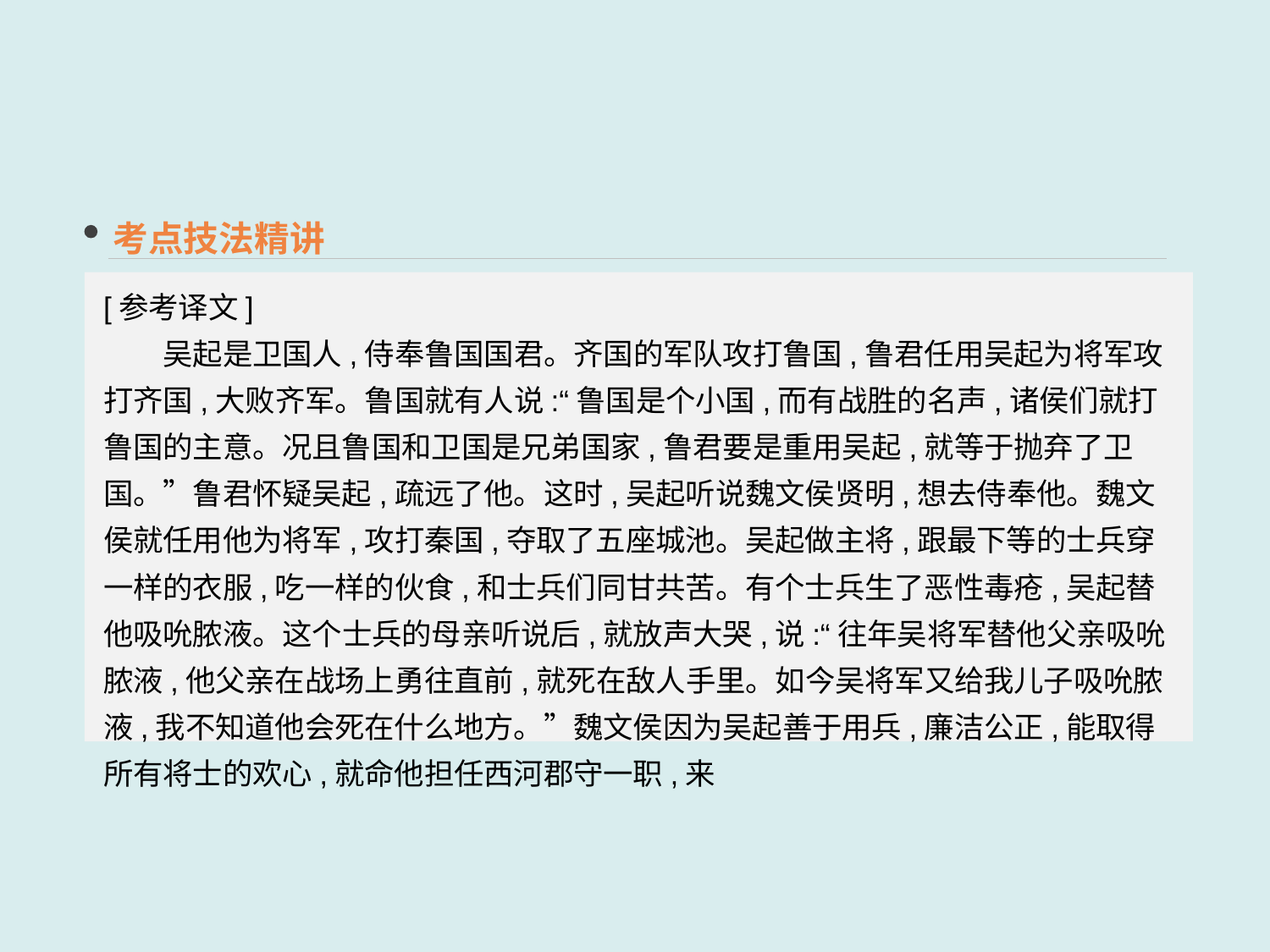

考点技法精讲

[参考译文]
　　吴起是卫国人,侍奉鲁国国君。齐国的军队攻打鲁国,鲁君任用吴起为将军攻打齐国,大败齐军。鲁国就有人说:“鲁国是个小国,而有战胜的名声,诸侯们就打鲁国的主意。况且鲁国和卫国是兄弟国家,鲁君要是重用吴起,就等于抛弃了卫国。”鲁君怀疑吴起,疏远了他。这时,吴起听说魏文侯贤明,想去侍奉他。魏文侯就任用他为将军,攻打秦国,夺取了五座城池。吴起做主将,跟最下等的士兵穿一样的衣服,吃一样的伙食,和士兵们同甘共苦。有个士兵生了恶性毒疮,吴起替他吸吮脓液。这个士兵的母亲听说后,就放声大哭,说:“往年吴将军替他父亲吸吮脓液,他父亲在战场上勇往直前,就死在敌人手里。如今吴将军又给我儿子吸吮脓液,我不知道他会死在什么地方。”魏文侯因为吴起善于用兵,廉洁公正,能取得所有将士的欢心,就命他担任西河郡守一职,来